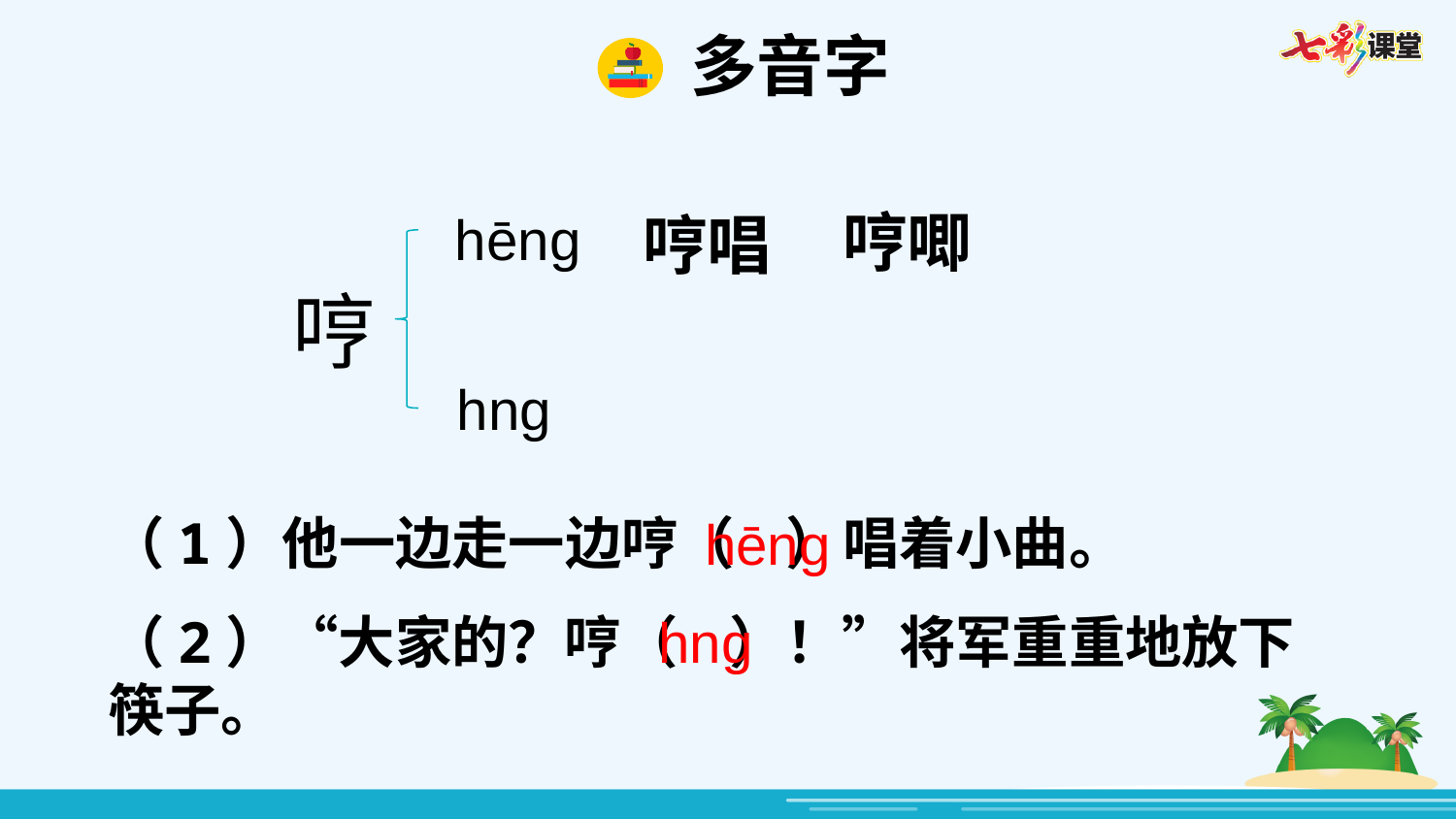

多音字

哼唧
hēnɡ
哼唱

哼
hnɡ
（1）他一边走一边哼（    ）唱着小曲。
hēnɡ
（2）“大家的？哼（    ）！”将军重重地放下筷子。
hnɡ